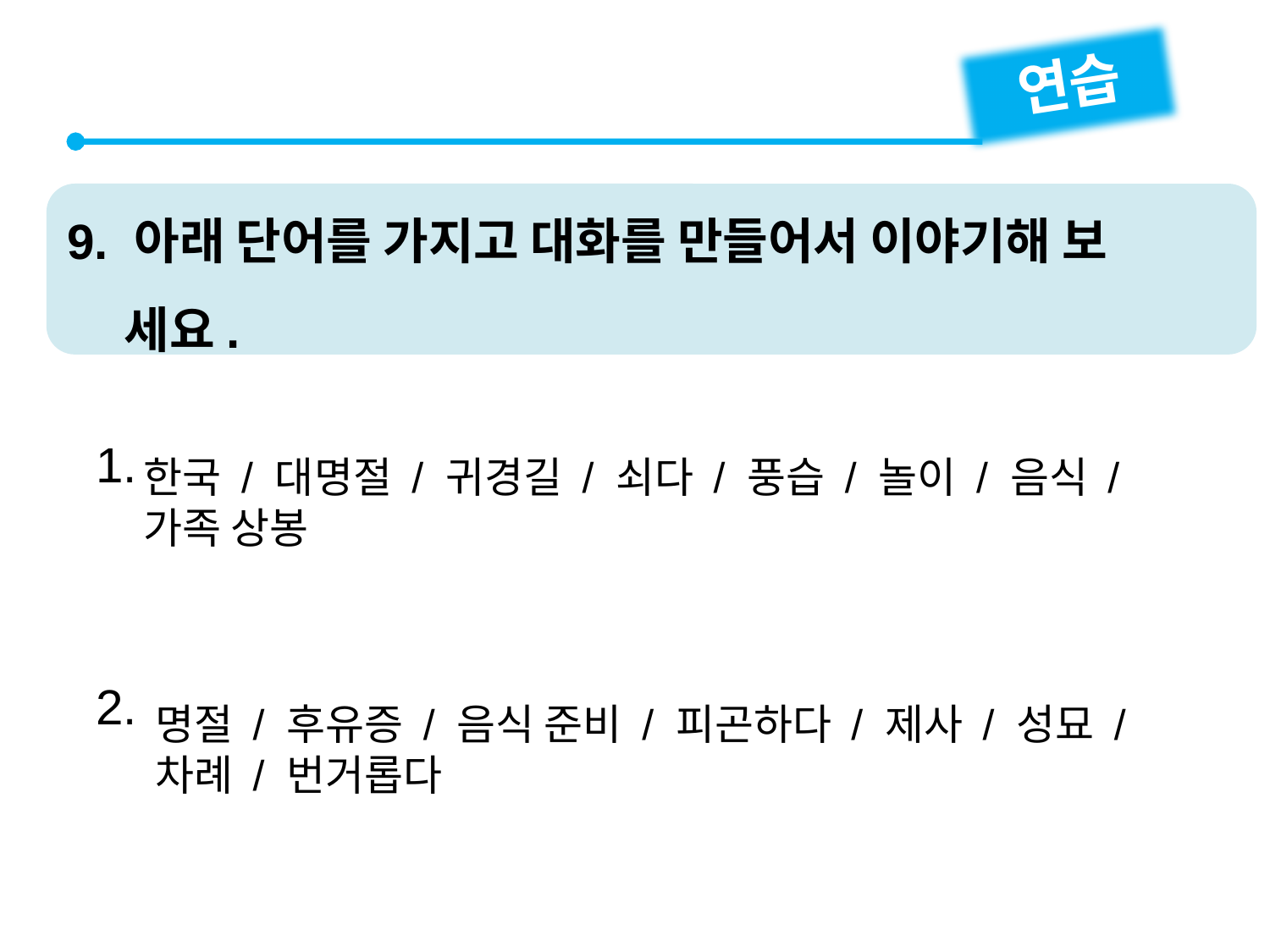

연습
9. 아래 단어를 가지고 대화를 만들어서 이야기해 보
    세요.
1.
한국 / 대명절 / 귀경길 / 쇠다 / 풍습 / 놀이 / 음식 / 가족 상봉
2.
명절 / 후유증 / 음식 준비 / 피곤하다 / 제사 / 성묘 / 차례 / 번거롭다